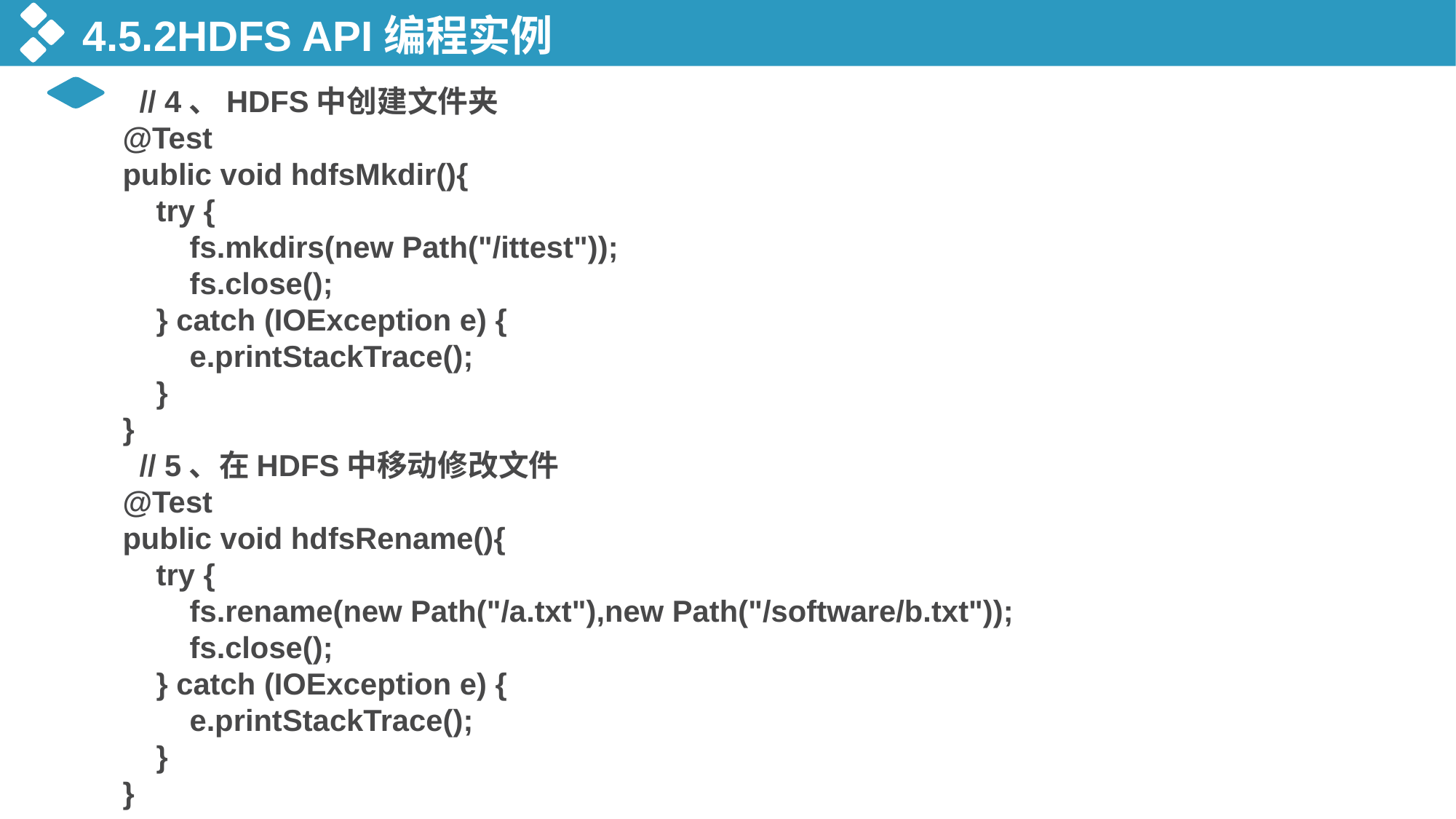

4.5.2HDFS API编程实例

      // 4、HDFS中创建文件夹
    @Test
    public void hdfsMkdir(){
        try {
            fs.mkdirs(new Path("/ittest"));
            fs.close();
        } catch (IOException e) {
            e.printStackTrace();
        }
    }
      // 5、在HDFS中移动修改文件
    @Test
    public void hdfsRename(){
        try {
            fs.rename(new Path("/a.txt"),new Path("/software/b.txt"));
            fs.close();
        } catch (IOException e) {
            e.printStackTrace();
        }
    }